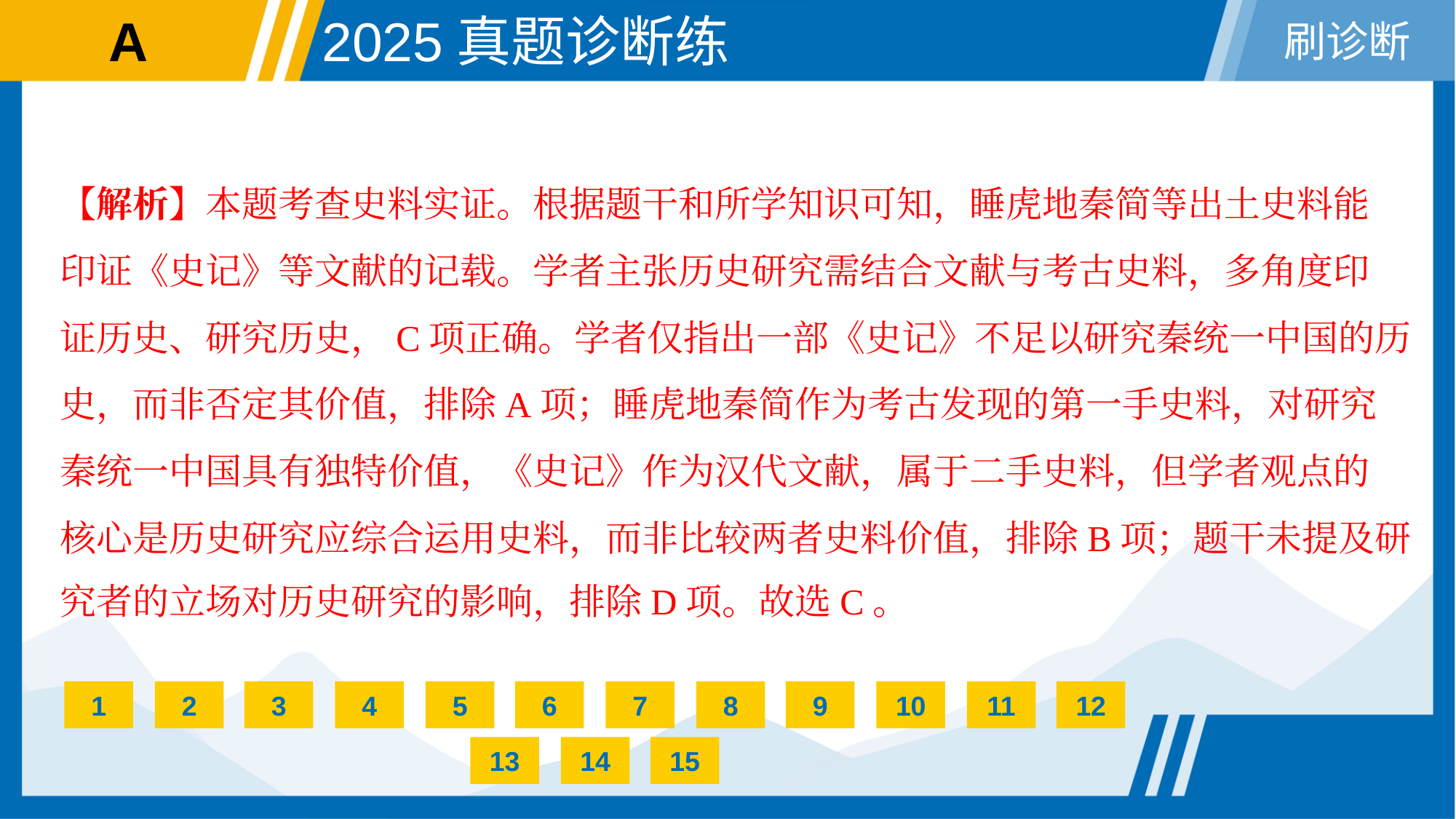

【解析】本题考查史料实证。根据题干和所学知识可知，睡虎地秦简等出土史料能
印证《史记》等文献的记载。学者主张历史研究需结合文献与考古史料，多角度印
证历史、研究历史，C项正确。学者仅指出一部《史记》不足以研究秦统一中国的历
史，而非否定其价值，排除A项；睡虎地秦简作为考古发现的第一手史料，对研究
秦统一中国具有独特价值，《史记》作为汉代文献，属于二手史料，但学者观点的
核心是历史研究应综合运用史料，而非比较两者史料价值，排除B项；题干未提及研
究者的立场对历史研究的影响，排除D项。故选C。